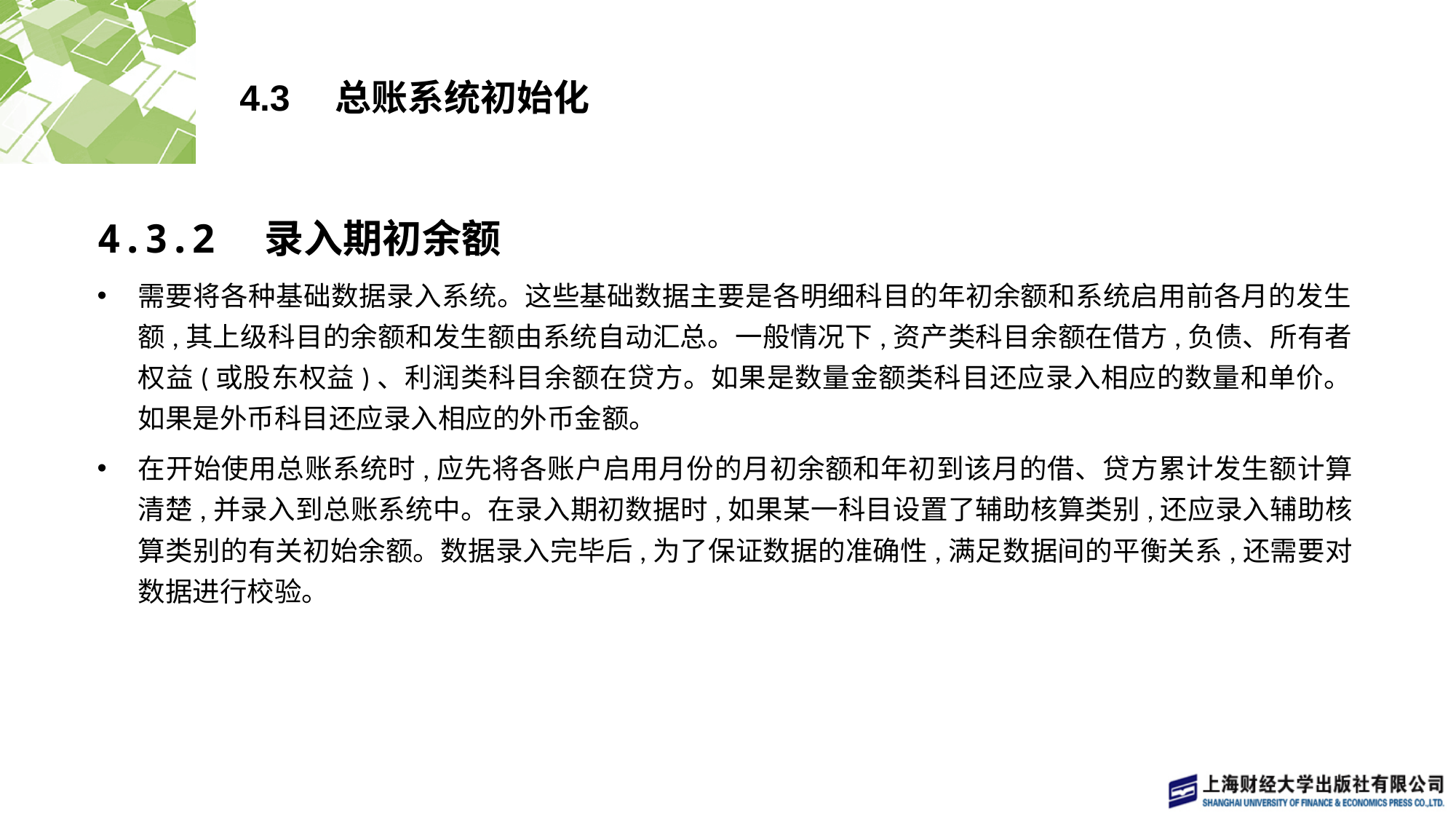

# 4.3　总账系统初始化
4.3.2　录入期初余额
需要将各种基础数据录入系统。这些基础数据主要是各明细科目的年初余额和系统启用前各月的发生额,其上级科目的余额和发生额由系统自动汇总。一般情况下,资产类科目余额在借方,负债、所有者权益(或股东权益)、利润类科目余额在贷方。如果是数量金额类科目还应录入相应的数量和单价。如果是外币科目还应录入相应的外币金额。
在开始使用总账系统时,应先将各账户启用月份的月初余额和年初到该月的借、贷方累计发生额计算清楚,并录入到总账系统中。在录入期初数据时,如果某一科目设置了辅助核算类别,还应录入辅助核算类别的有关初始余额。数据录入完毕后,为了保证数据的准确性,满足数据间的平衡关系,还需要对数据进行校验。